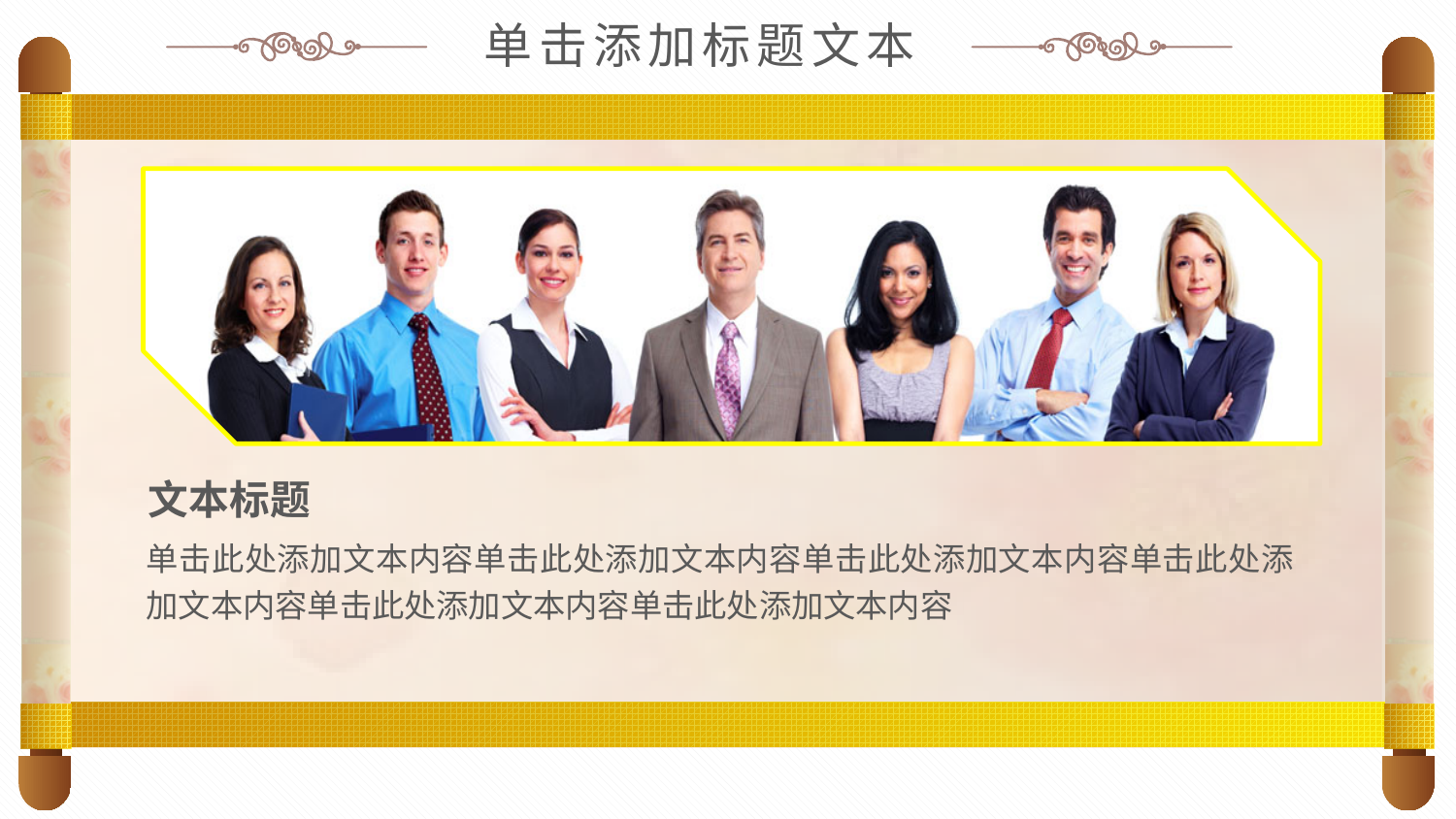

单击添加标题文本

文本标题
单击此处添加文本内容单击此处添加文本内容单击此处添加文本内容单击此处添加文本内容单击此处添加文本内容单击此处添加文本内容